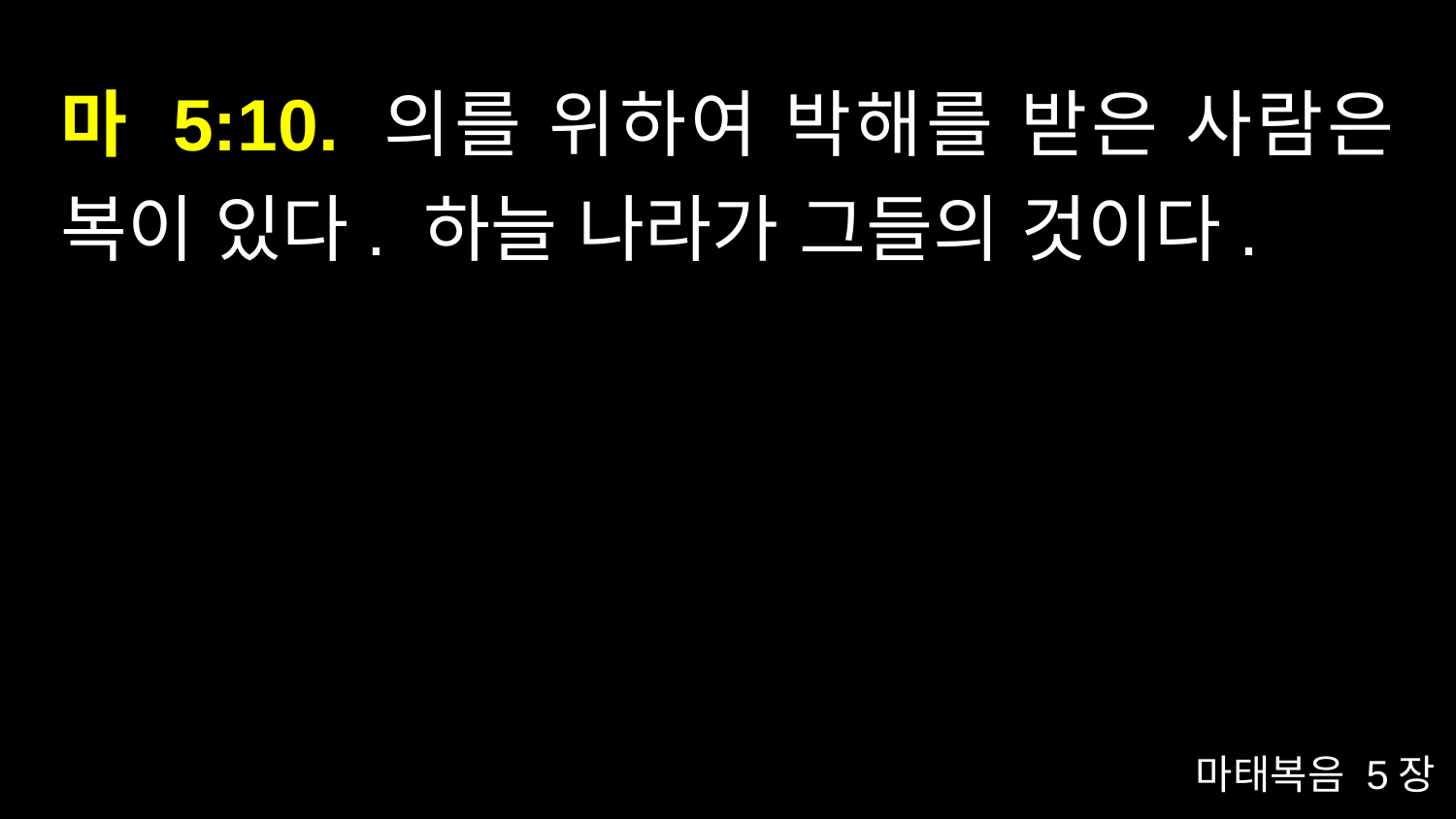

# 마 5:10. 의를 위하여 박해를 받은 사람은 복이 있다. 하늘 나라가 그들의 것이다.
마태복음 5장